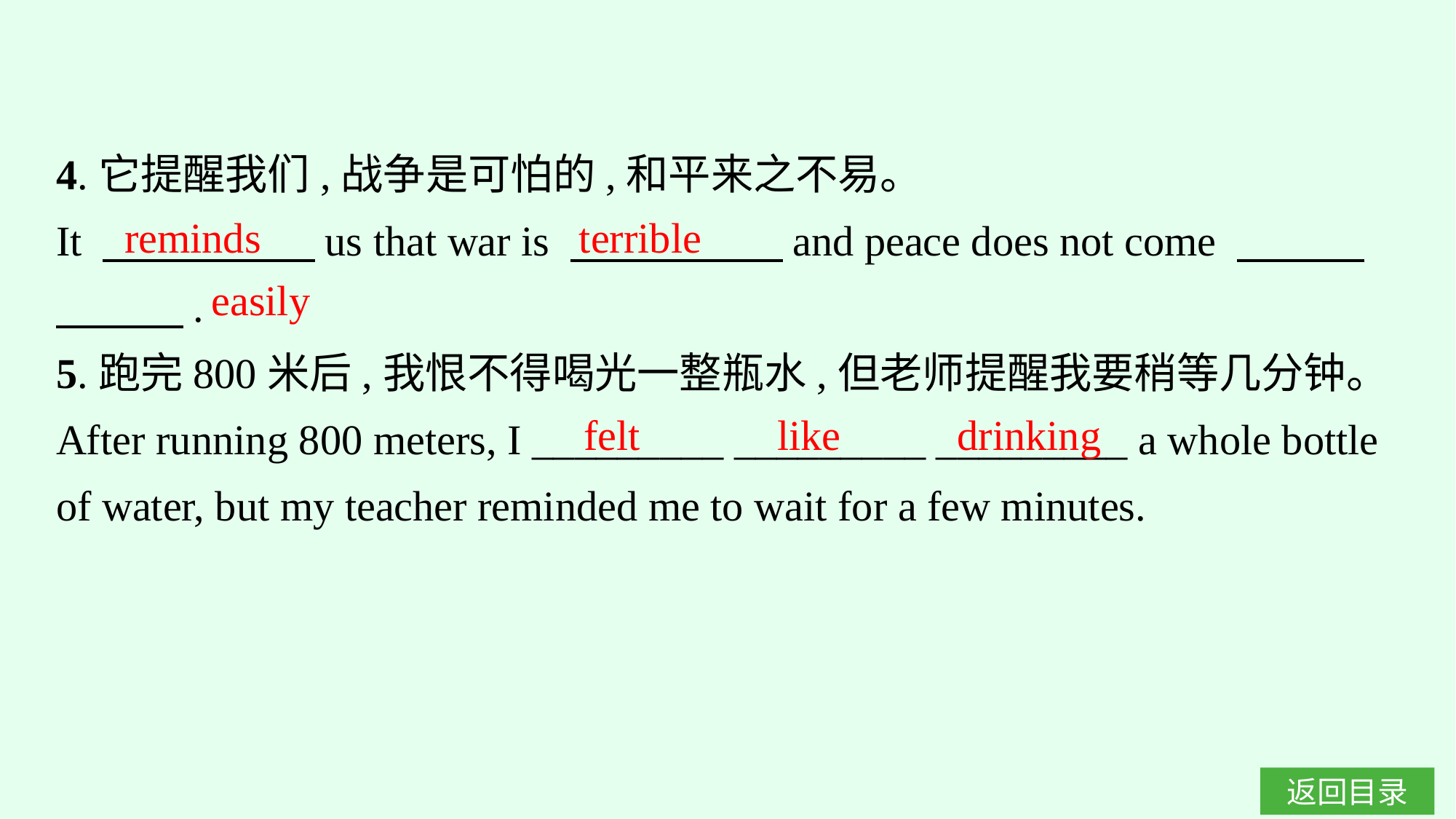

4.它提醒我们,战争是可怕的,和平来之不易。
It 　　　　　us that war is 　　　　　and peace does not come 　　　　　　.
5.跑完800米后,我恨不得喝光一整瓶水,但老师提醒我要稍等几分钟。
After running 800 meters, I _________ _________ _________ a whole bottle of water, but my teacher reminded me to wait for a few minutes.
reminds
terrible
easily
felt             like           drinking